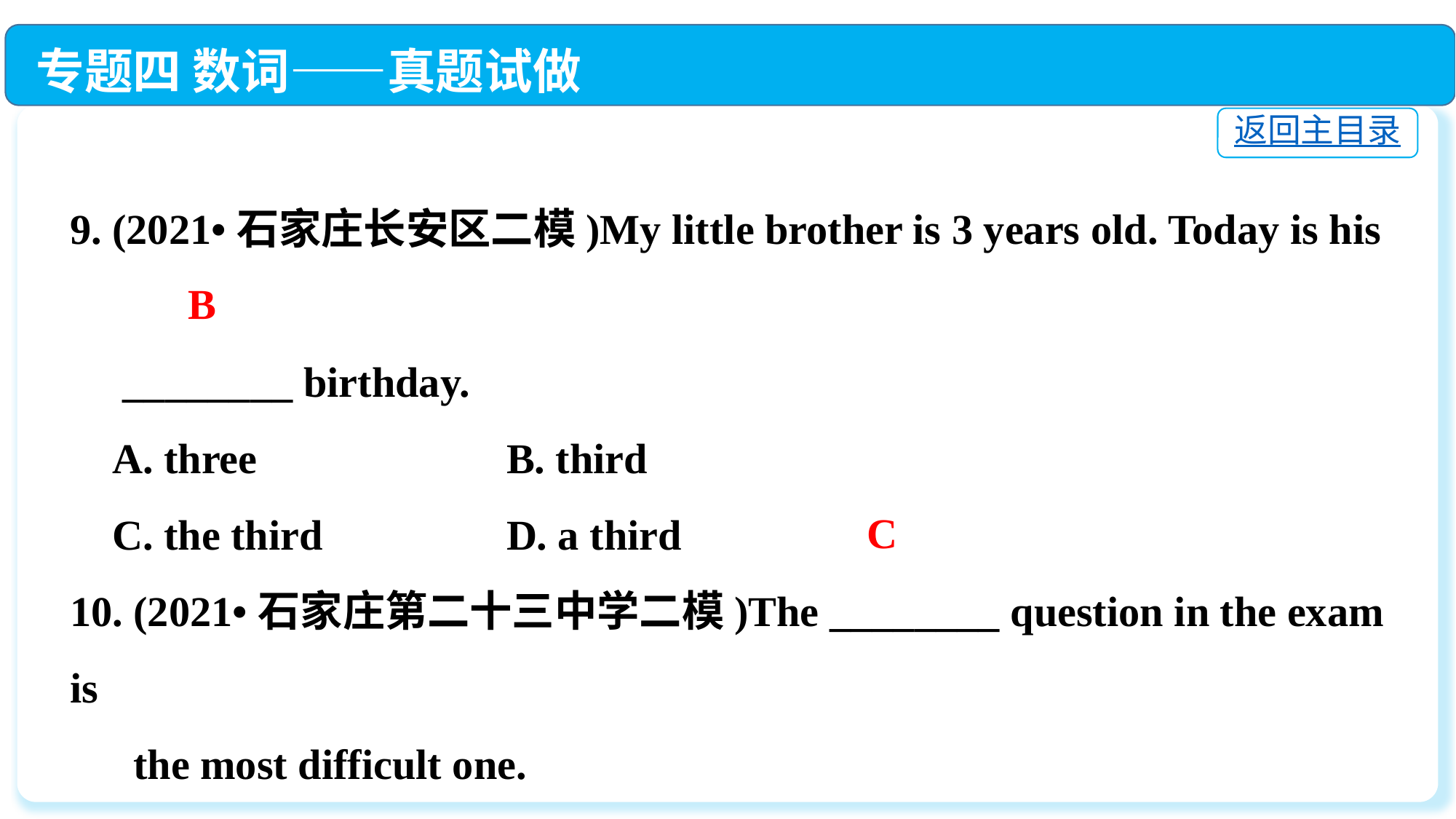

专题四 数词——真题试做

返回主目录
9. (2021•石家庄长安区二模)My little brother is 3 years old. Today is his
     ________ birthday.
    A. three　　　		B. third
    C. the third　　	D. a third
10. (2021•石家庄第二十三中学二模)The ________ question in the exam is
      the most difficult one.
      A. nine			B. ninety
      C. ninth			D. nineteen
B
C